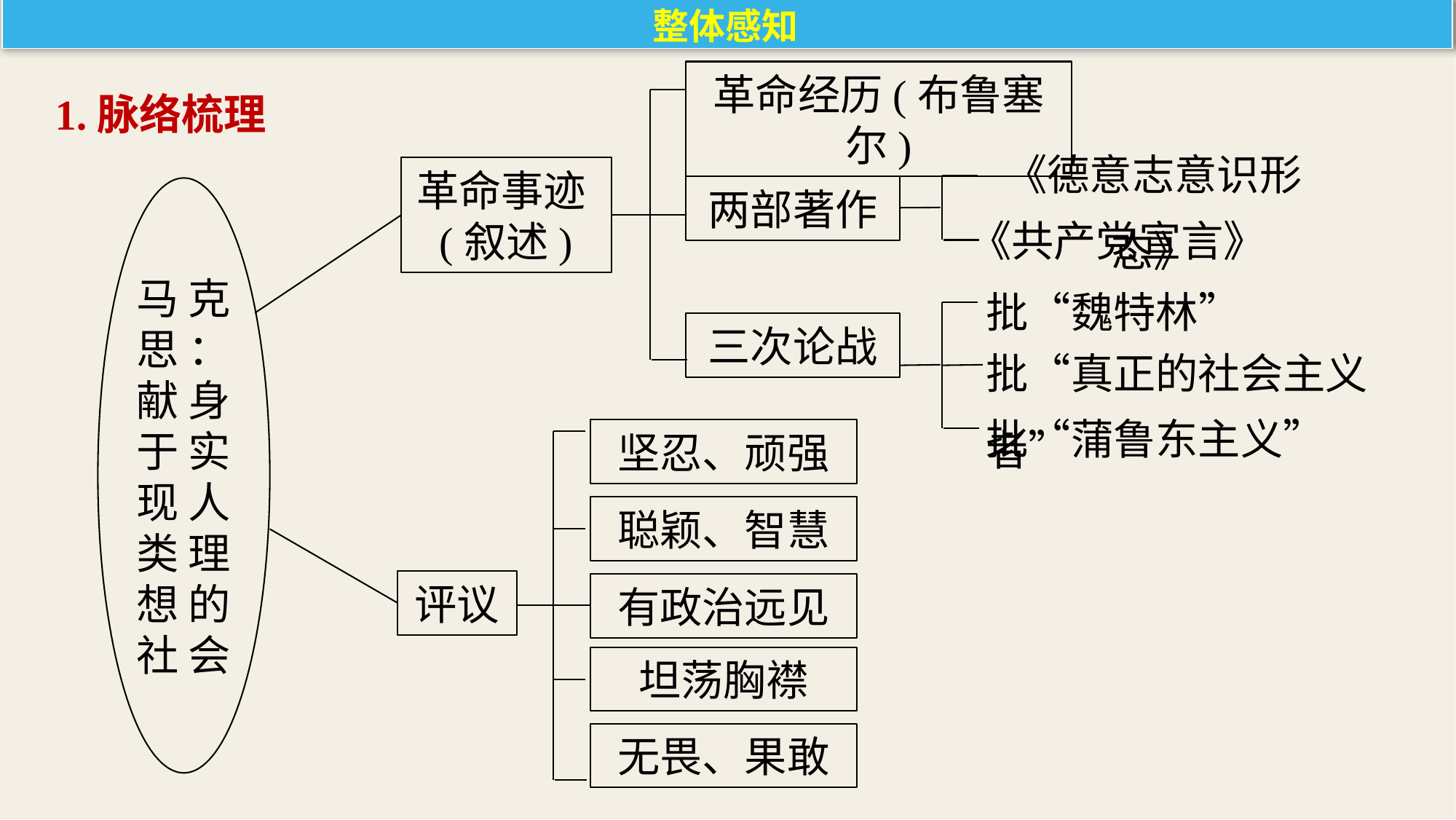

整体感知
1.脉络梳理
革命经历(布鲁塞尔)
《德意志意识形态》
革命事迹(叙述)
两部著作
马 克思 ： 献 身 于 实现 人 类 理 想 的 社 会
《共产党宣言》
批“魏特林”
三次论战
批“真正的社会主义者”
批“蒲鲁东主义”
坚忍、顽强
聪颖、智慧
评议
有政治远见
坦荡胸襟
无畏、果敢